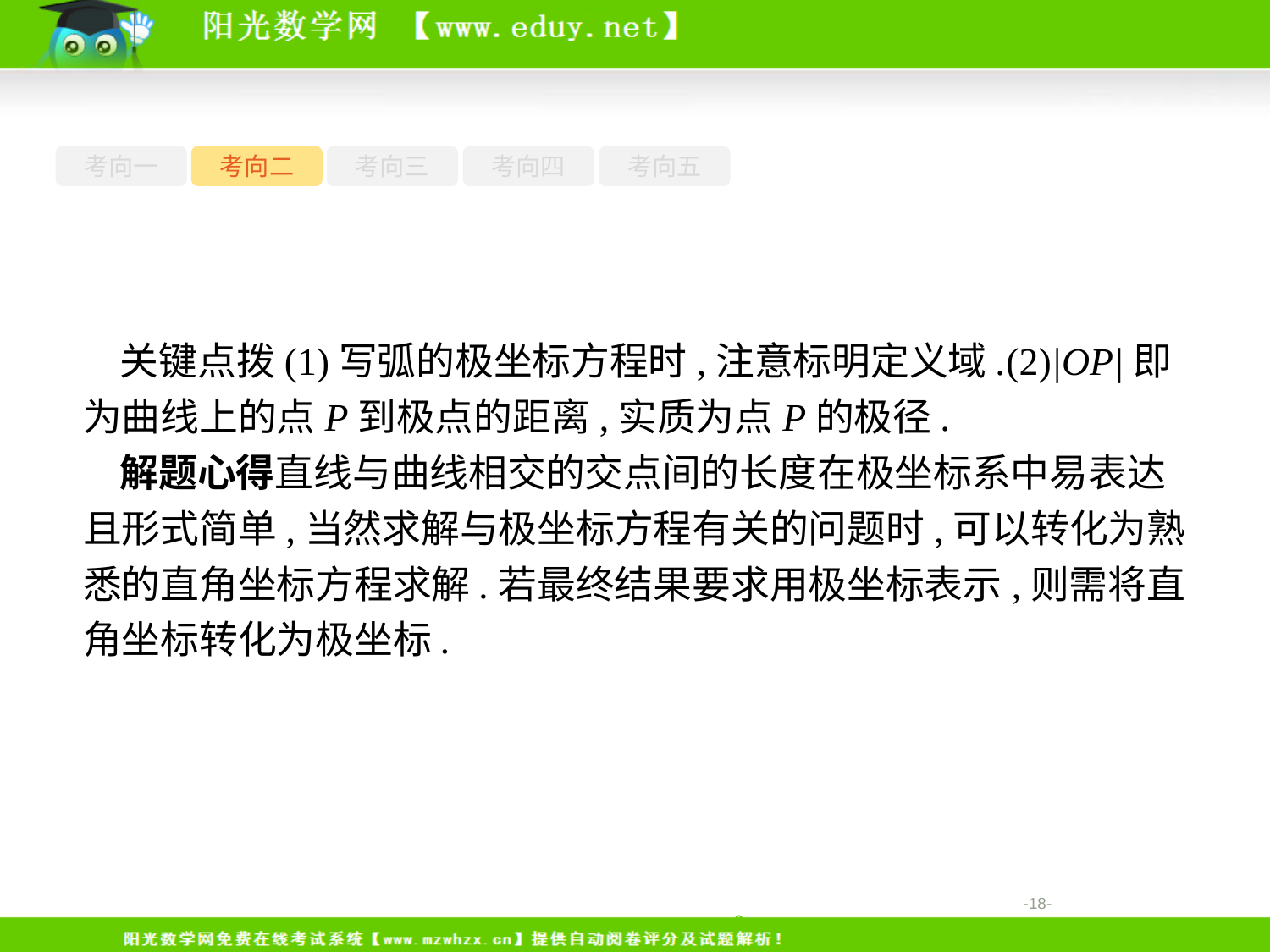

考向一
考向二
考向三
考向四
考向五
关键点拨(1)写弧的极坐标方程时,注意标明定义域.(2)|OP|即为曲线上的点P到极点的距离,实质为点P的极径.
解题心得直线与曲线相交的交点间的长度在极坐标系中易表达且形式简单,当然求解与极坐标方程有关的问题时,可以转化为熟悉的直角坐标方程求解.若最终结果要求用极坐标表示,则需将直角坐标转化为极坐标.
-18-